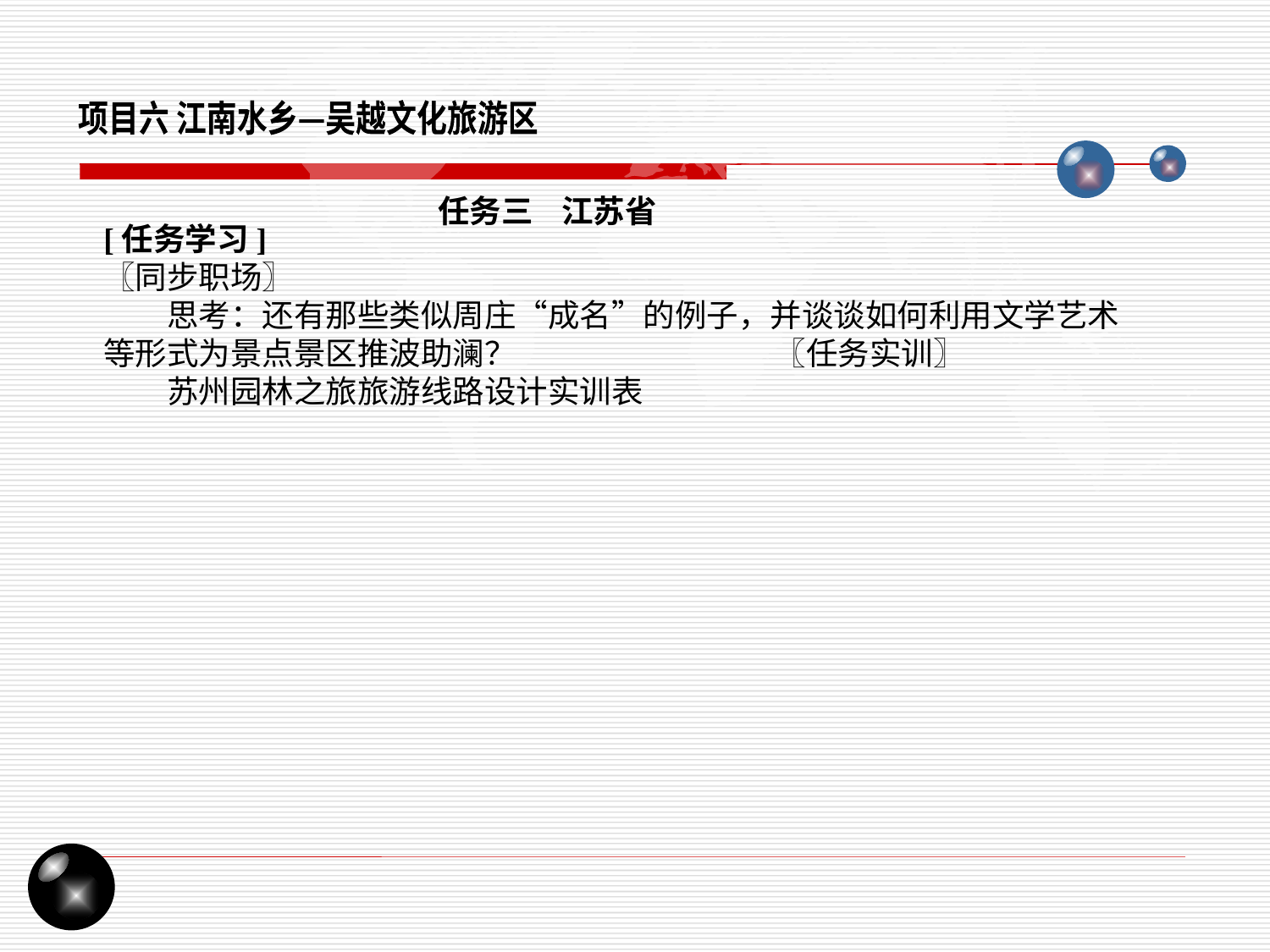

项目六 江南水乡—吴越文化旅游区
任务三    江苏省
[任务学习]
〖同步职场〗
思考：还有那些类似周庄“成名”的例子，并谈谈如何利用文学艺术等形式为景点景区推波助澜？                                    〖任务实训〗
苏州园林之旅旅游线路设计实训表